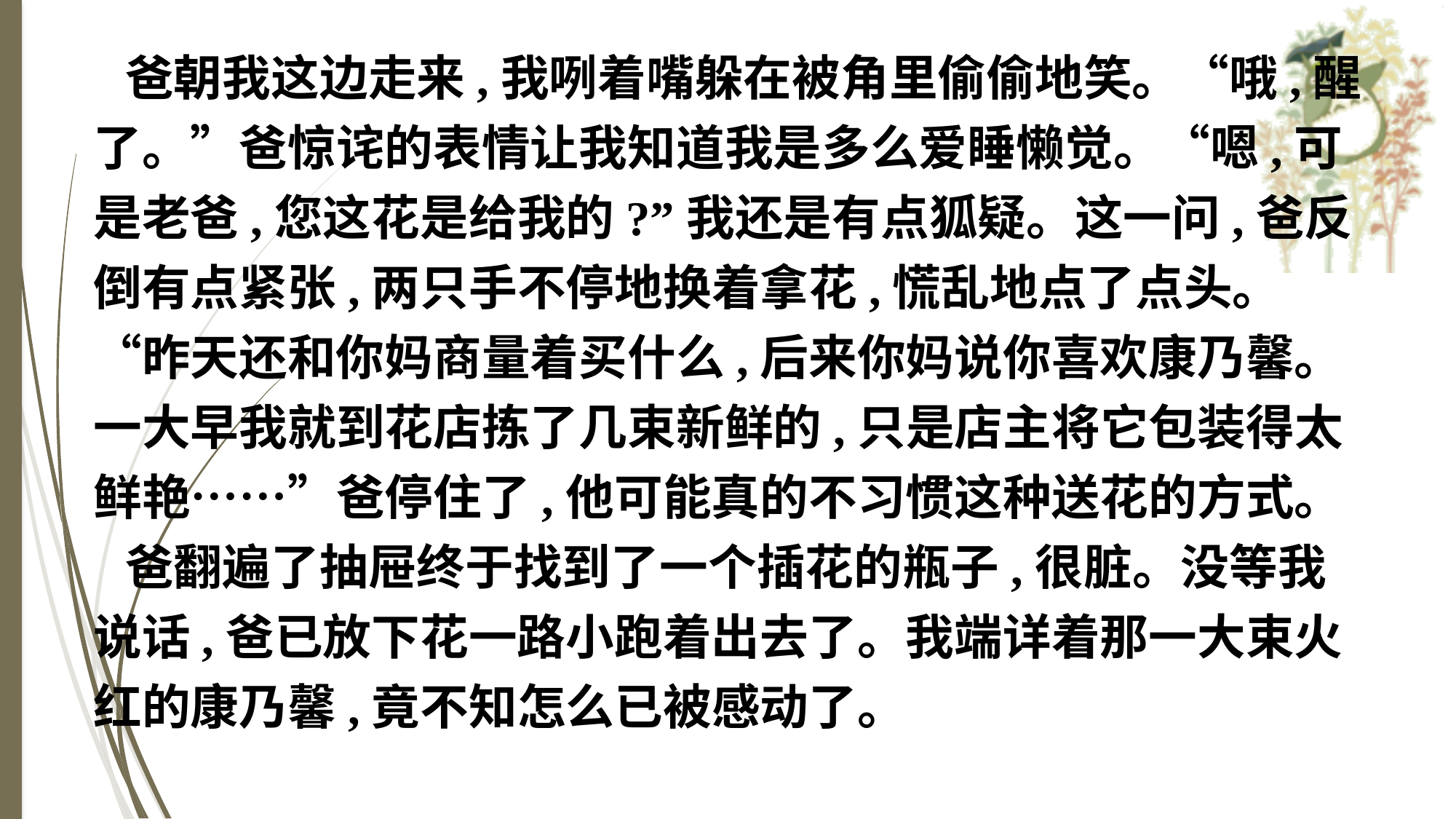

爸朝我这边走来,我咧着嘴躲在被角里偷偷地笑。“哦,醒了。”爸惊诧的表情让我知道我是多么爱睡懒觉。“嗯,可是老爸,您这花是给我的?”我还是有点狐疑。这一问,爸反倒有点紧张,两只手不停地换着拿花,慌乱地点了点头。“昨天还和你妈商量着买什么,后来你妈说你喜欢康乃馨。一大早我就到花店拣了几束新鲜的,只是店主将它包装得太鲜艳……”爸停住了,他可能真的不习惯这种送花的方式。
爸翻遍了抽屉终于找到了一个插花的瓶子,很脏。没等我说话,爸已放下花一路小跑着出去了。我端详着那一大束火红的康乃馨,竟不知怎么已被感动了。